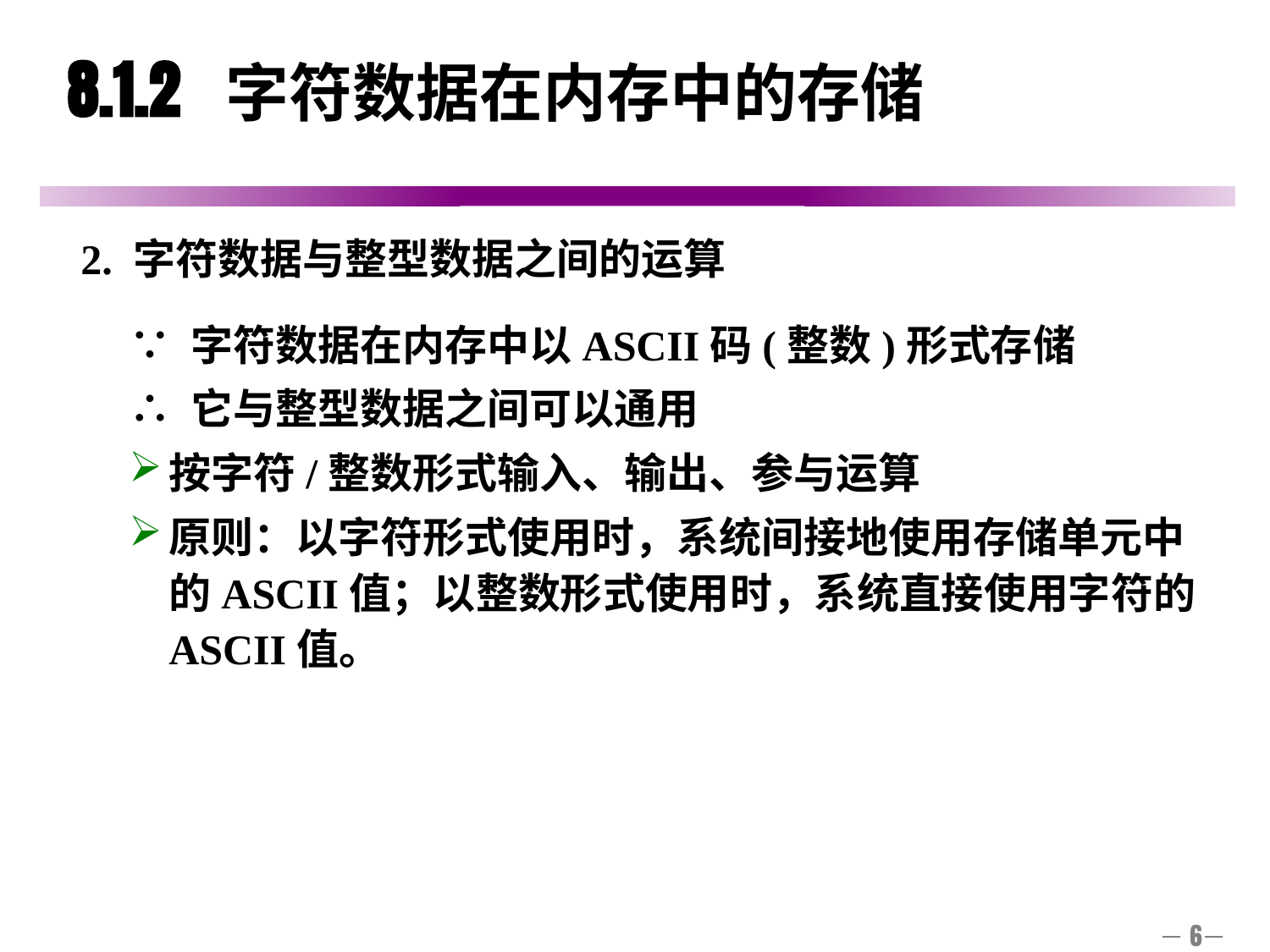

# 8.1.2  字符数据在内存中的存储
2. 字符数据与整型数据之间的运算
∵ 字符数据在内存中以ASCII码(整数)形式存储
∴ 它与整型数据之间可以通用
按字符/整数形式输入、输出、参与运算
原则：以字符形式使用时，系统间接地使用存储单元中的ASCII值；以整数形式使用时，系统直接使用字符的ASCII值。
－6－